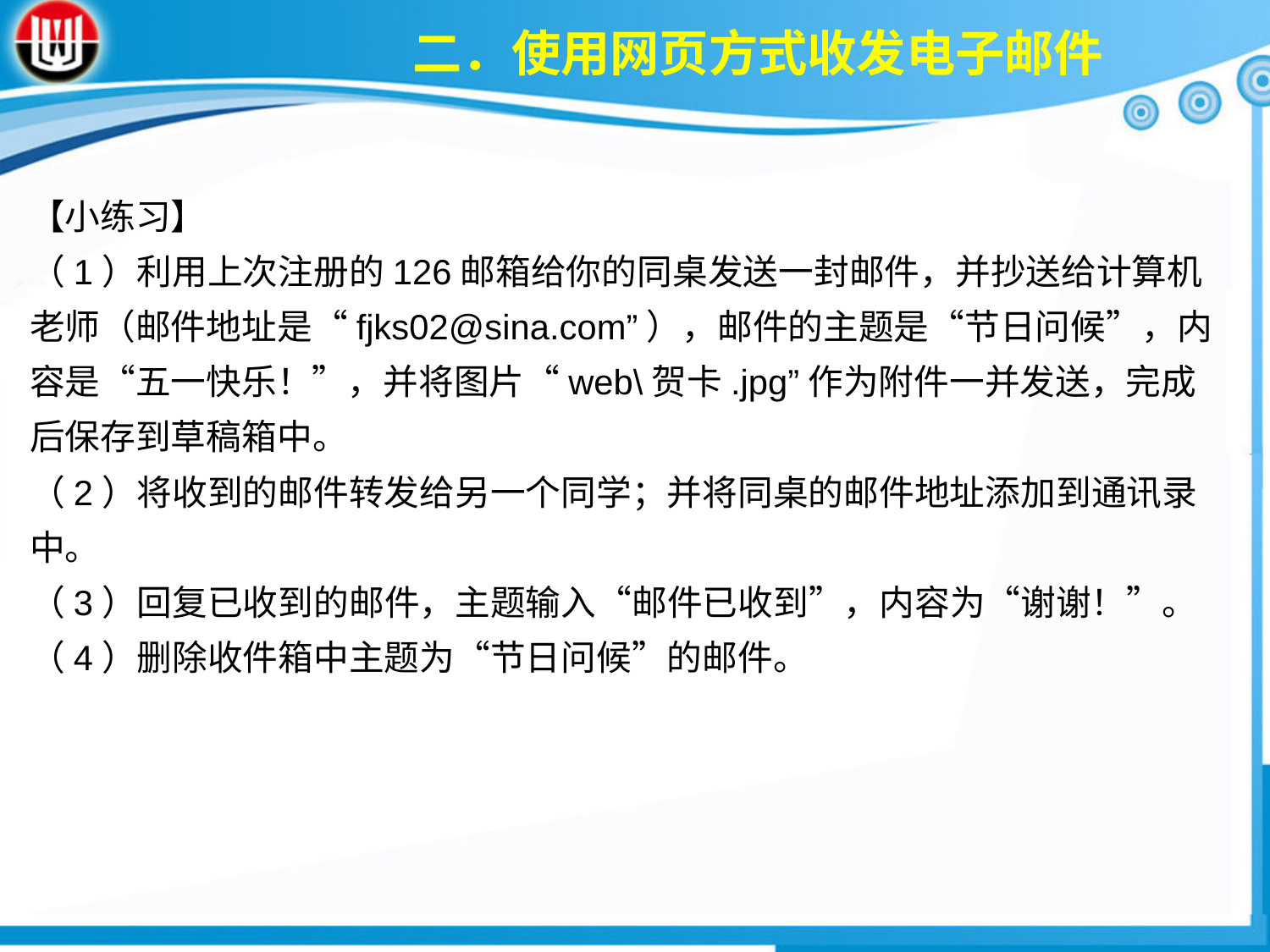

二．使用网页方式收发电子邮件
【小练习】
（1）利用上次注册的126邮箱给你的同桌发送一封邮件，并抄送给计算机老师（邮件地址是“fjks02@sina.com”），邮件的主题是“节日问候”，内容是“五一快乐！”，并将图片“web\贺卡.jpg”作为附件一并发送，完成后保存到草稿箱中。
（2）将收到的邮件转发给另一个同学；并将同桌的邮件地址添加到通讯录中。
（3）回复已收到的邮件，主题输入“邮件已收到”，内容为“谢谢！”。
（4）删除收件箱中主题为“节日问候”的邮件。